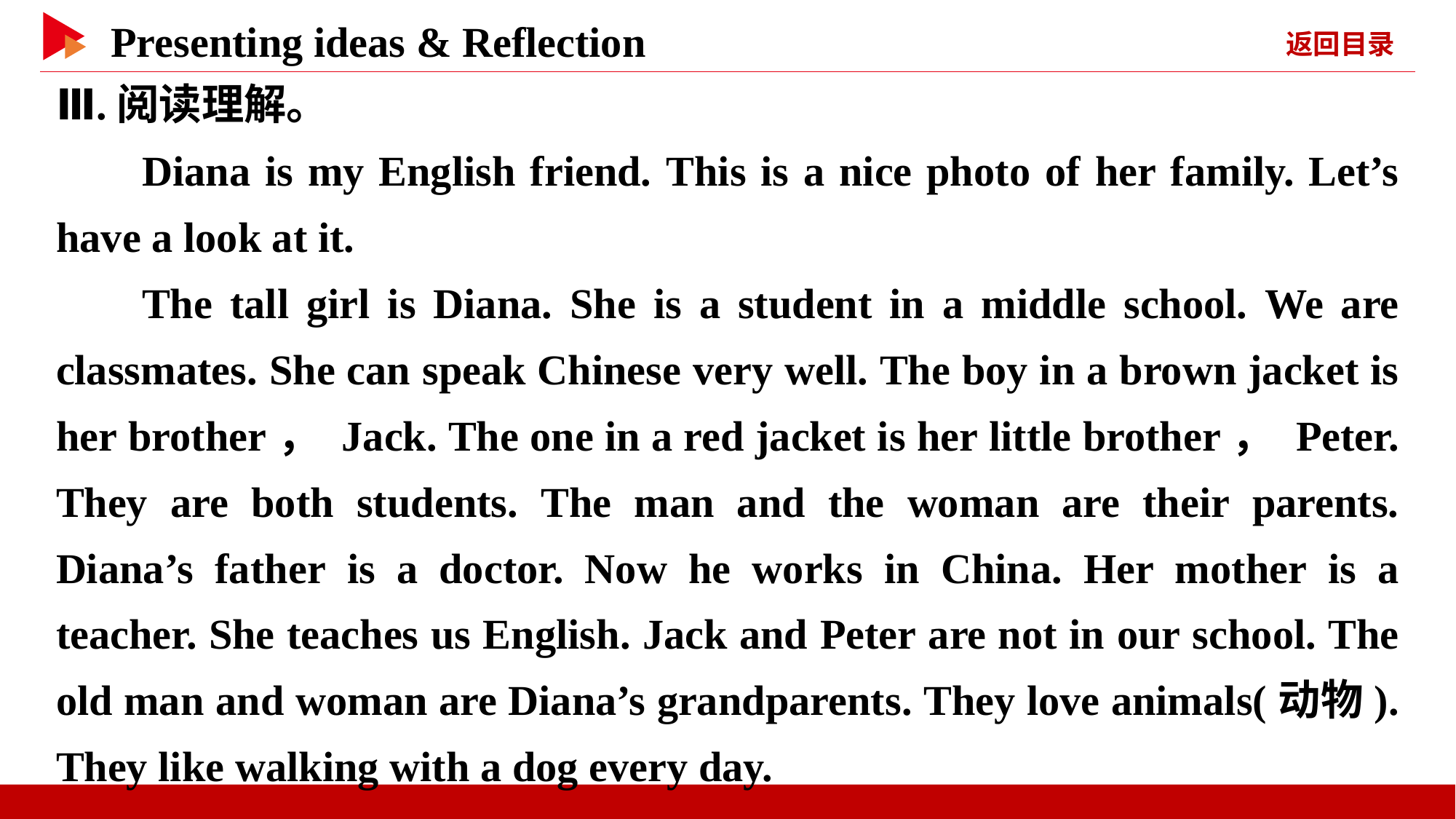

Ⅲ.阅读理解。
Diana is my English friend. This is a nice photo of her family. Let’s have a look at it.
The tall girl is Diana. She is a student in a middle school. We are classmates. She can speak Chinese very well. The boy in a brown jacket is her brother， Jack. The one in a red jacket is her little brother， Peter. They are both students. The man and the woman are their parents. Diana’s father is a doctor. Now he works in China. Her mother is a teacher. She teaches us English. Jack and Peter are not in our school. The old man and woman are Diana’s grandparents. They love animals(动物). They like walking with a dog every day.